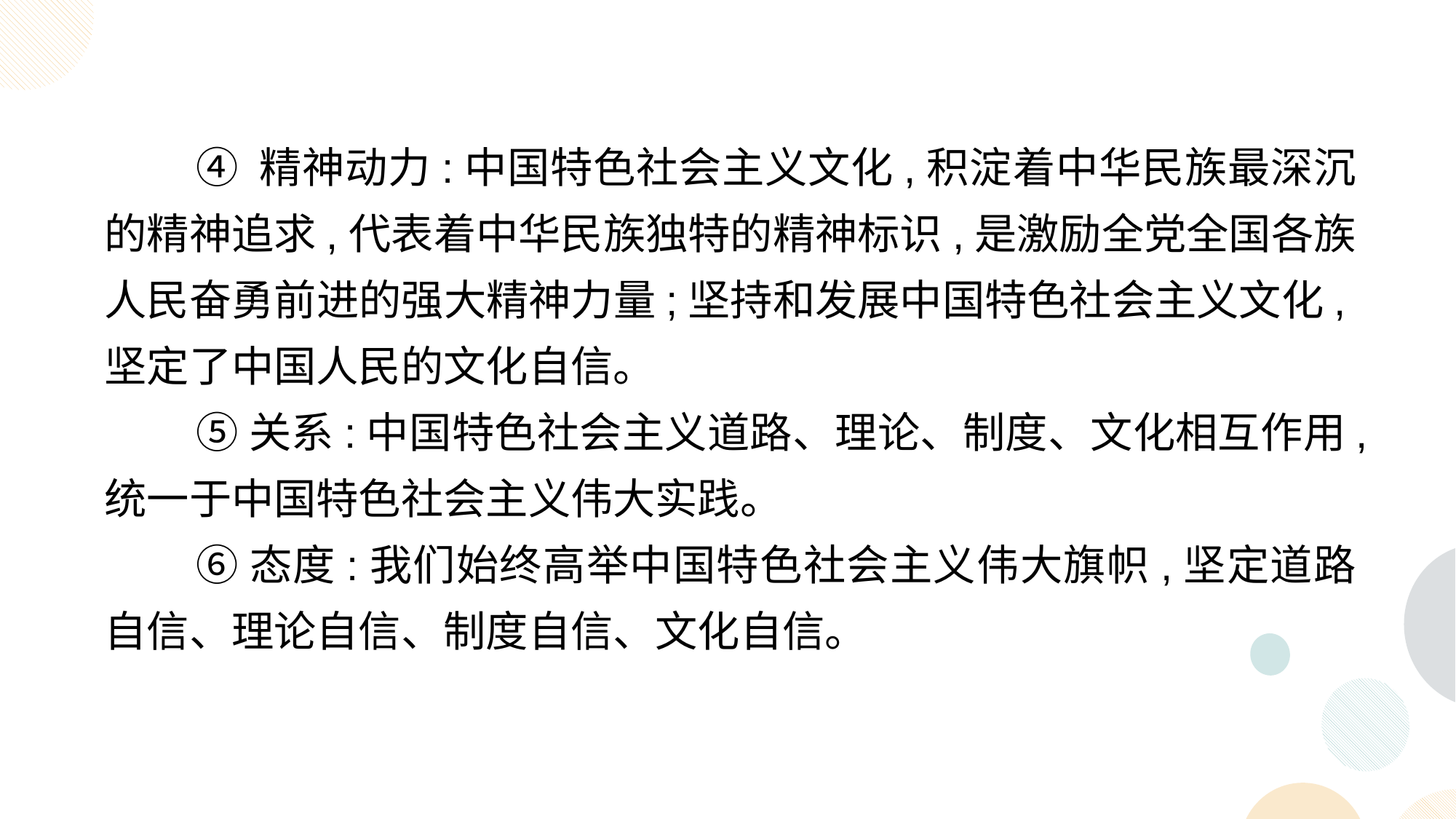

④ 精神动力:中国特色社会主义文化,积淀着中华民族最深沉的精神追求,代表着中华民族独特的精神标识,是激励全党全国各族人民奋勇前进的强大精神力量;坚持和发展中国特色社会主义文化,坚定了中国人民的文化自信。
⑤关系:中国特色社会主义道路、理论、制度、文化相互作用,统一于中国特色社会主义伟大实践。
⑥态度:我们始终高举中国特色社会主义伟大旗帜,坚定道路自信、理论自信、制度自信、文化自信。